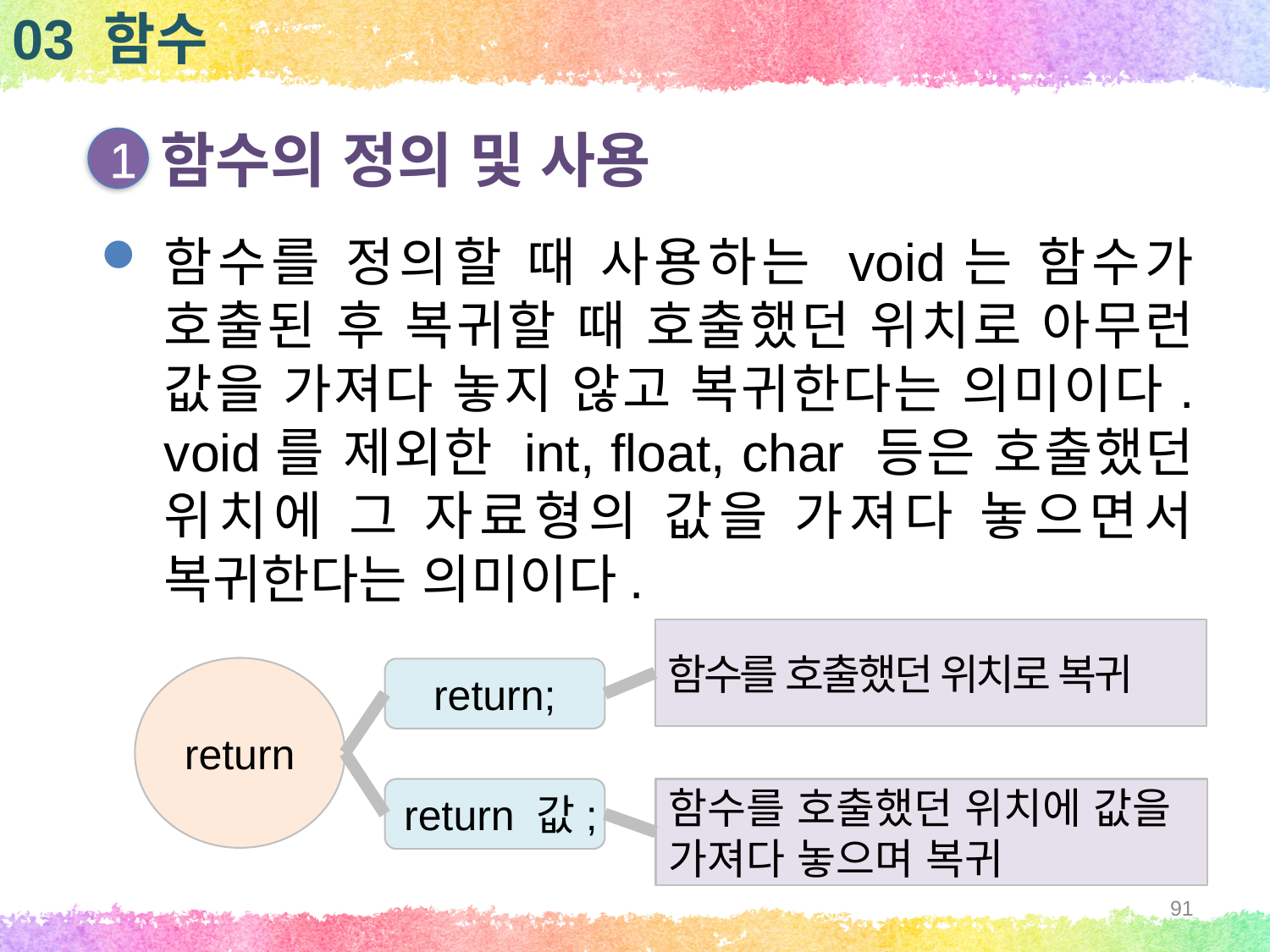

03 함수
함수의 정의 및 사용
1
함수를 정의할 때 사용하는 void는 함수가 호출된 후 복귀할 때 호출했던 위치로 아무런 값을 가져다 놓지 않고 복귀한다는 의미이다. void를 제외한 int, float, char 등은 호출했던 위치에 그 자료형의 값을 가져다 놓으면서 복귀한다는 의미이다.
함수를 호출했던 위치로 복귀
return
return;
return 값;
함수를 호출했던 위치에 값을 가져다 놓으며 복귀
91